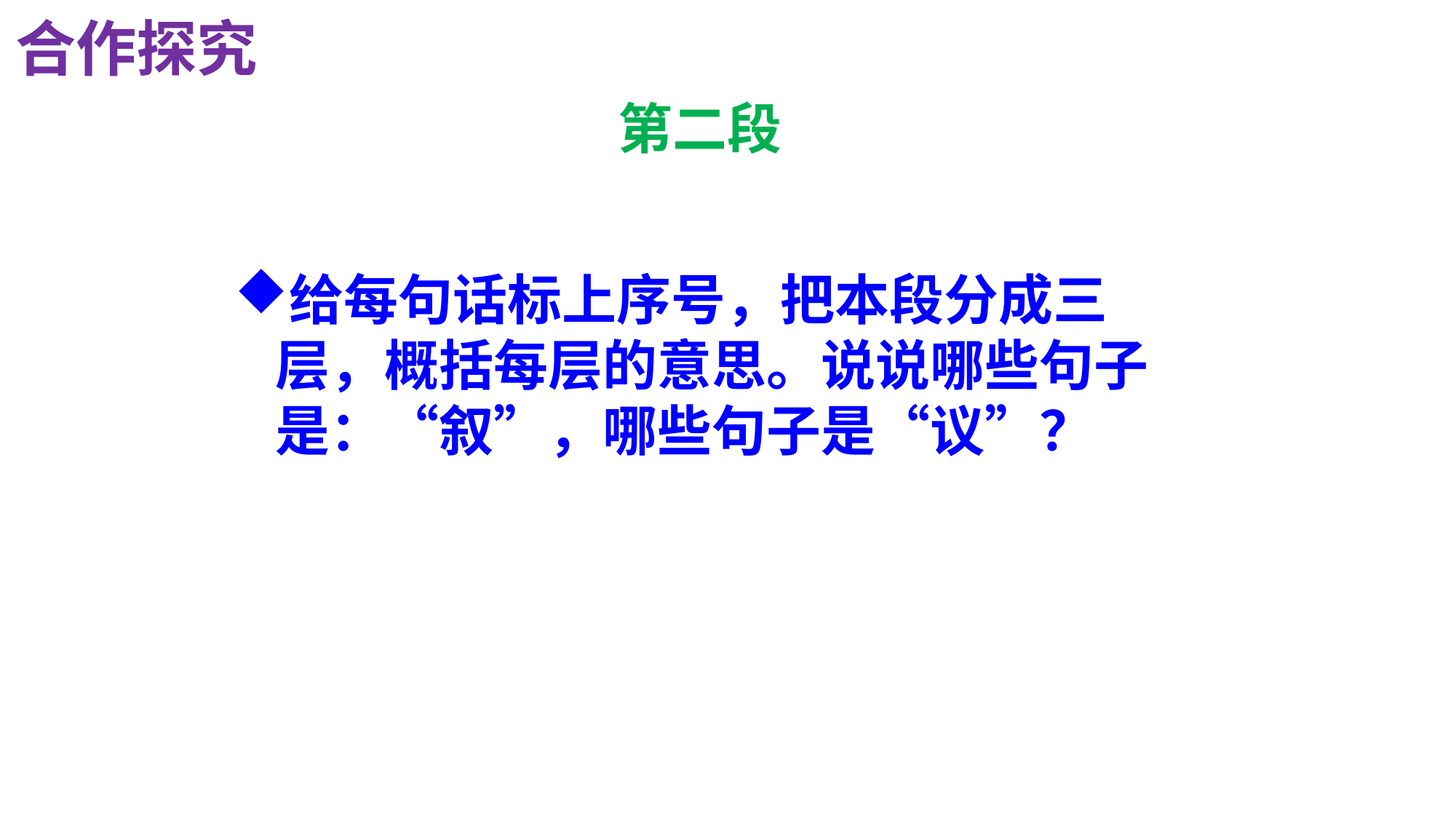

合作探究
第二段
给每句话标上序号，把本段分成三层，概括每层的意思。说说哪些句子是：“叙”，哪些句子是“议”？